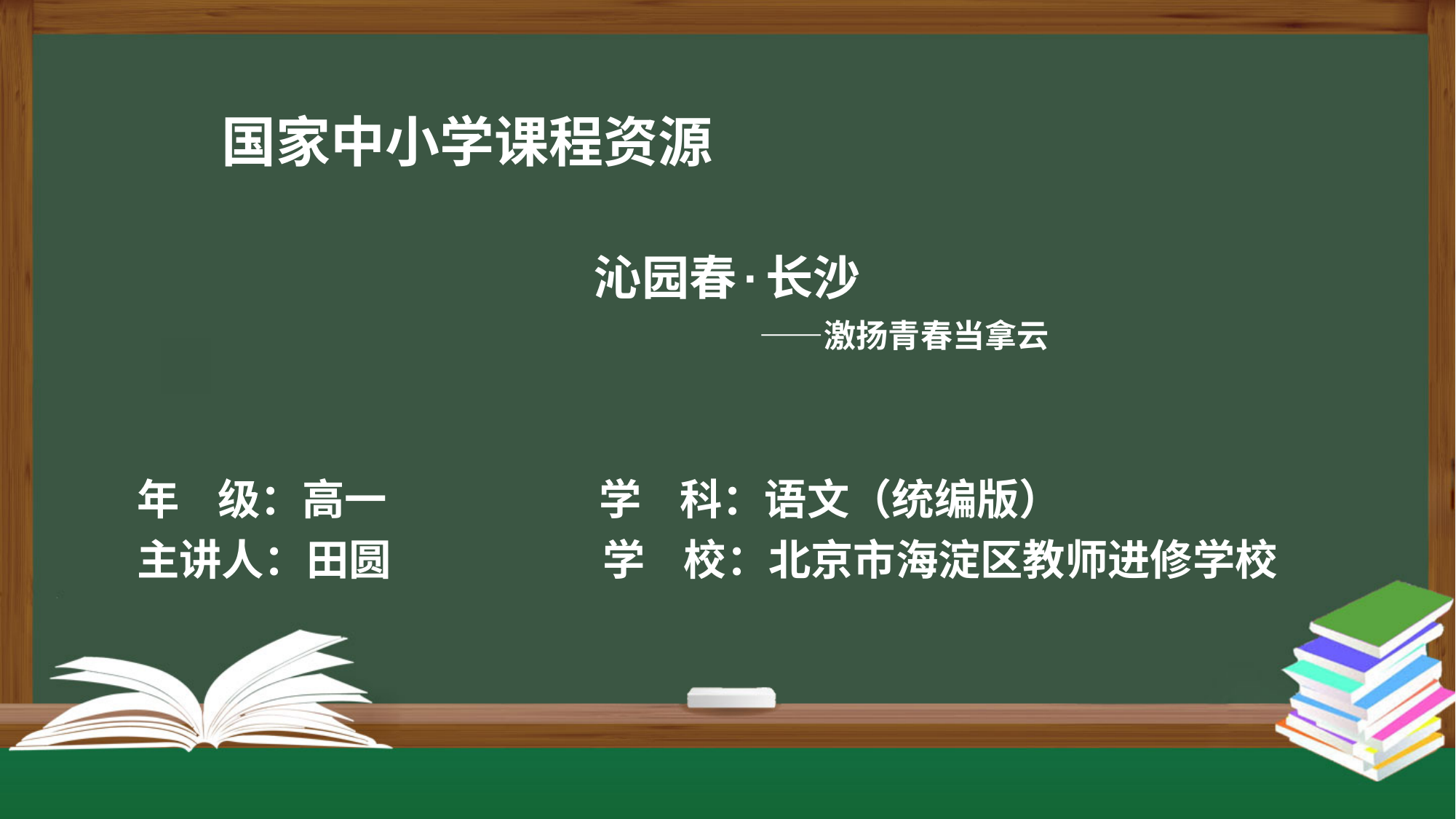

沁园春·长沙
                                    ——激扬青春当拿云
年    级：高一                      学    科：语文（统编版）
主讲人：田圆                      学    校：北京市海淀区教师进修学校